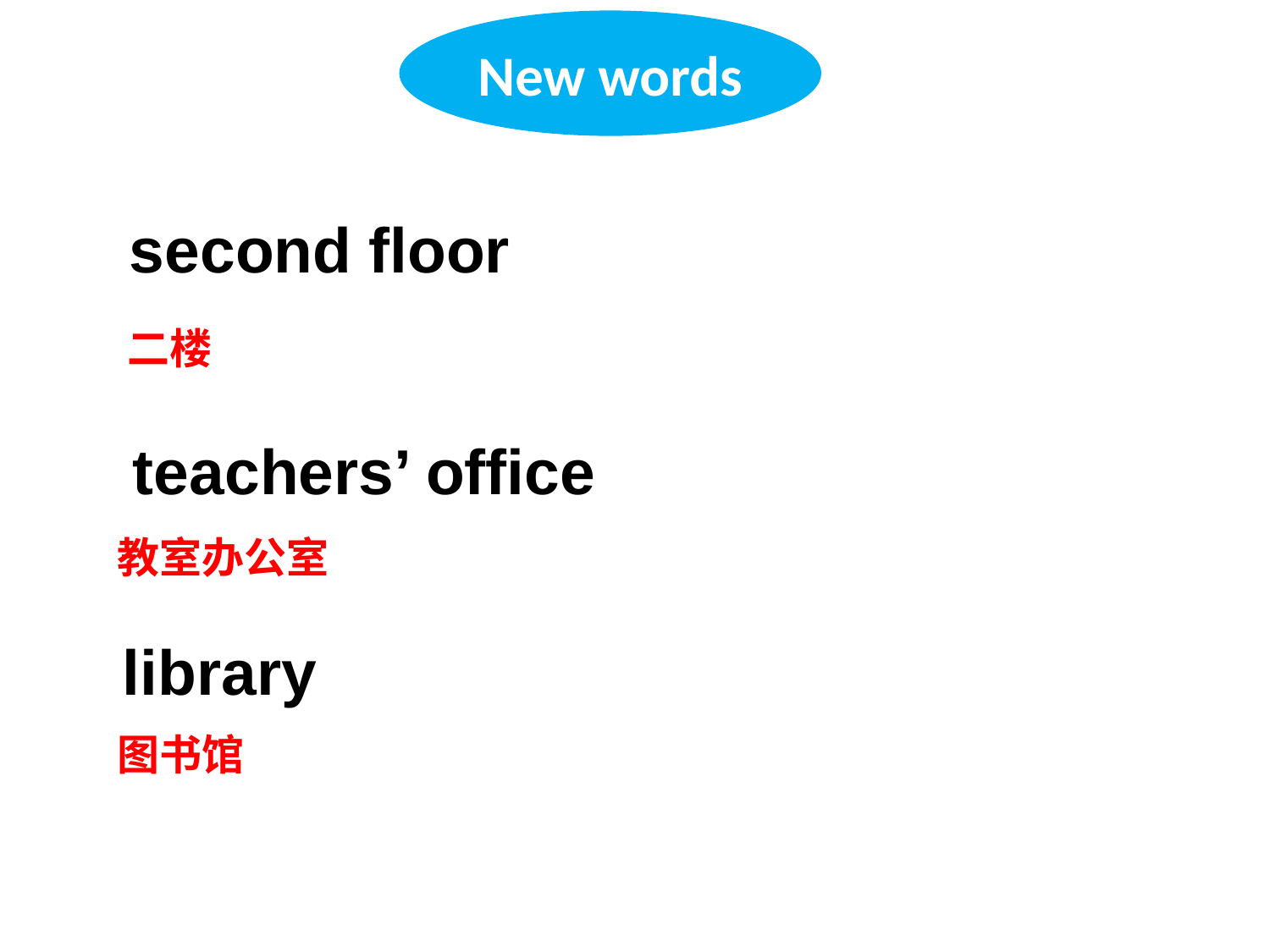

New words
second floor
二楼

teachers’ office
教室办公室
library
图书馆